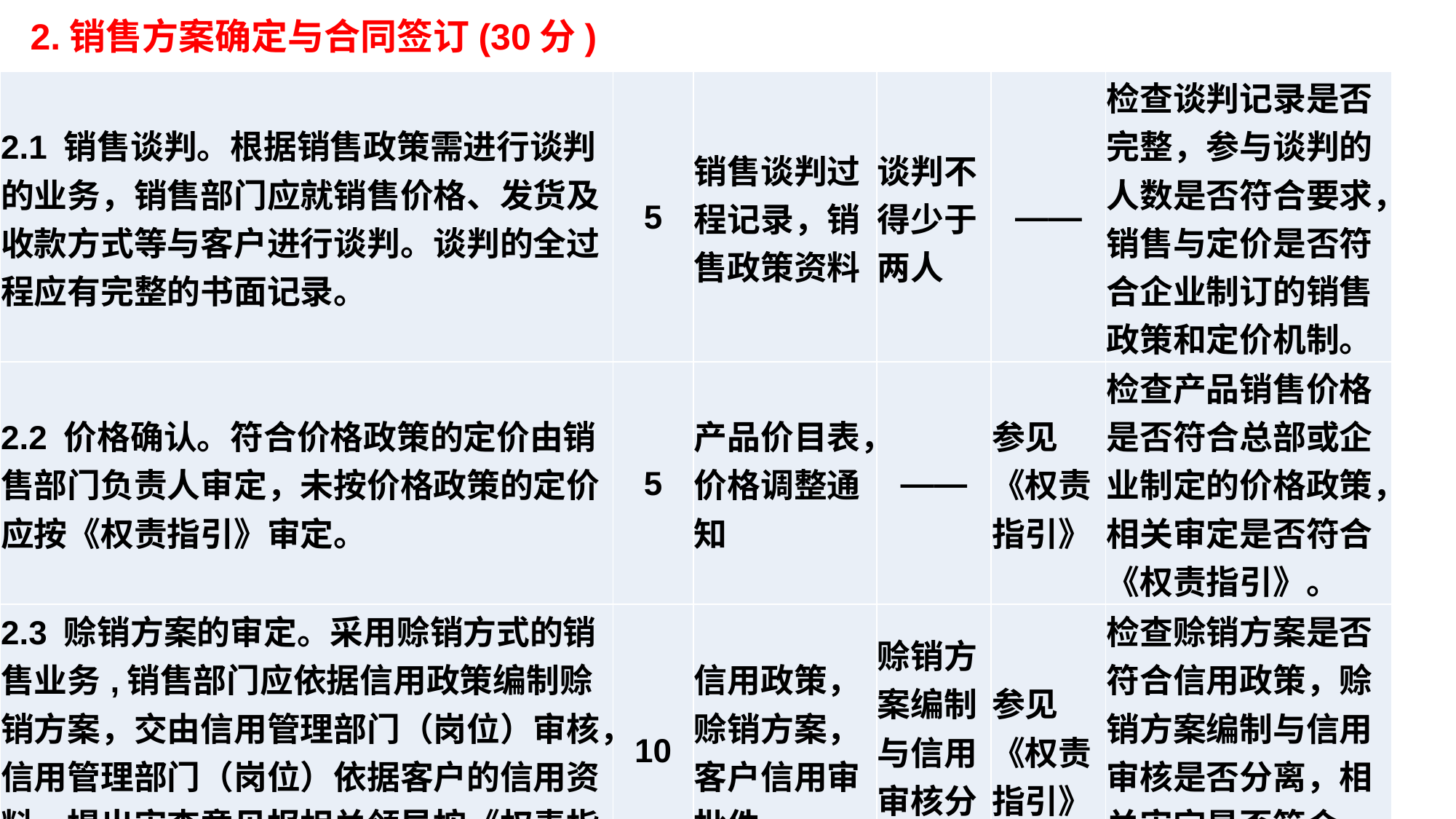

2.销售方案确定与合同签订(30分)
| 2.1 销售谈判。根据销售政策需进行谈判的业务，销售部门应就销售价格、发货及收款方式等与客户进行谈判。谈判的全过程应有完整的书面记录。 | 5 | 销售谈判过程记录，销售政策资料 | 谈判不得少于两人 | —— | 检查谈判记录是否完整，参与谈判的人数是否符合要求，销售与定价是否符合企业制订的销售政策和定价机制。 |
| --- | --- | --- | --- | --- | --- |
| 2.2 价格确认。符合价格政策的定价由销售部门负责人审定，未按价格政策的定价应按《权责指引》审定。 | 5 | 产品价目表，价格调整通知 | —— | 参见《权责指引》 | 检查产品销售价格是否符合总部或企业制定的价格政策，相关审定是否符合《权责指引》。 |
| 2.3 赊销方案的审定。采用赊销方式的销售业务,销售部门应依据信用政策编制赊销方案，交由信用管理部门（岗位）审核，信用管理部门（岗位）依据客户的信用资料，提出审查意见报相关领导按《权责指引》审定。 | 10 | 信用政策，赊销方案，客户信用审批件 | 赊销方案编制与信用审核分离 | 参见《权责指引》 | 检查赊销方案是否符合信用政策，赊销方案编制与信用审核是否分离，相关审定是否符合《权责指引》。 |